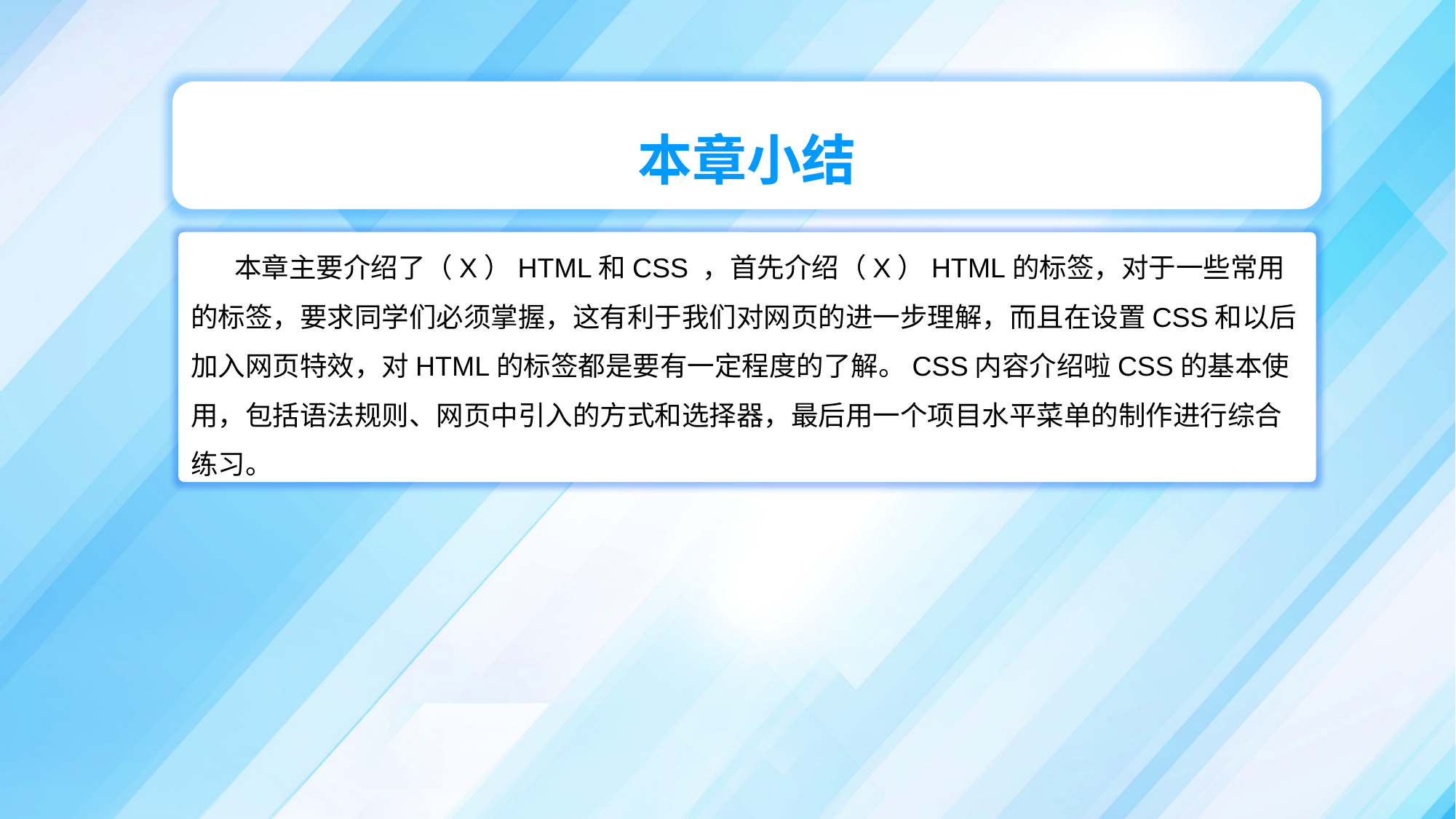

本章主要介绍了（X）HTML和CSS ，首先介绍（X）HTML的标签，对于一些常用的标签，要求同学们必须掌握，这有利于我们对网页的进一步理解，而且在设置CSS和以后加入网页特效，对HTML的标签都是要有一定程度的了解。CSS内容介绍啦CSS的基本使用，包括语法规则、网页中引入的方式和选择器，最后用一个项目水平菜单的制作进行综合练习。